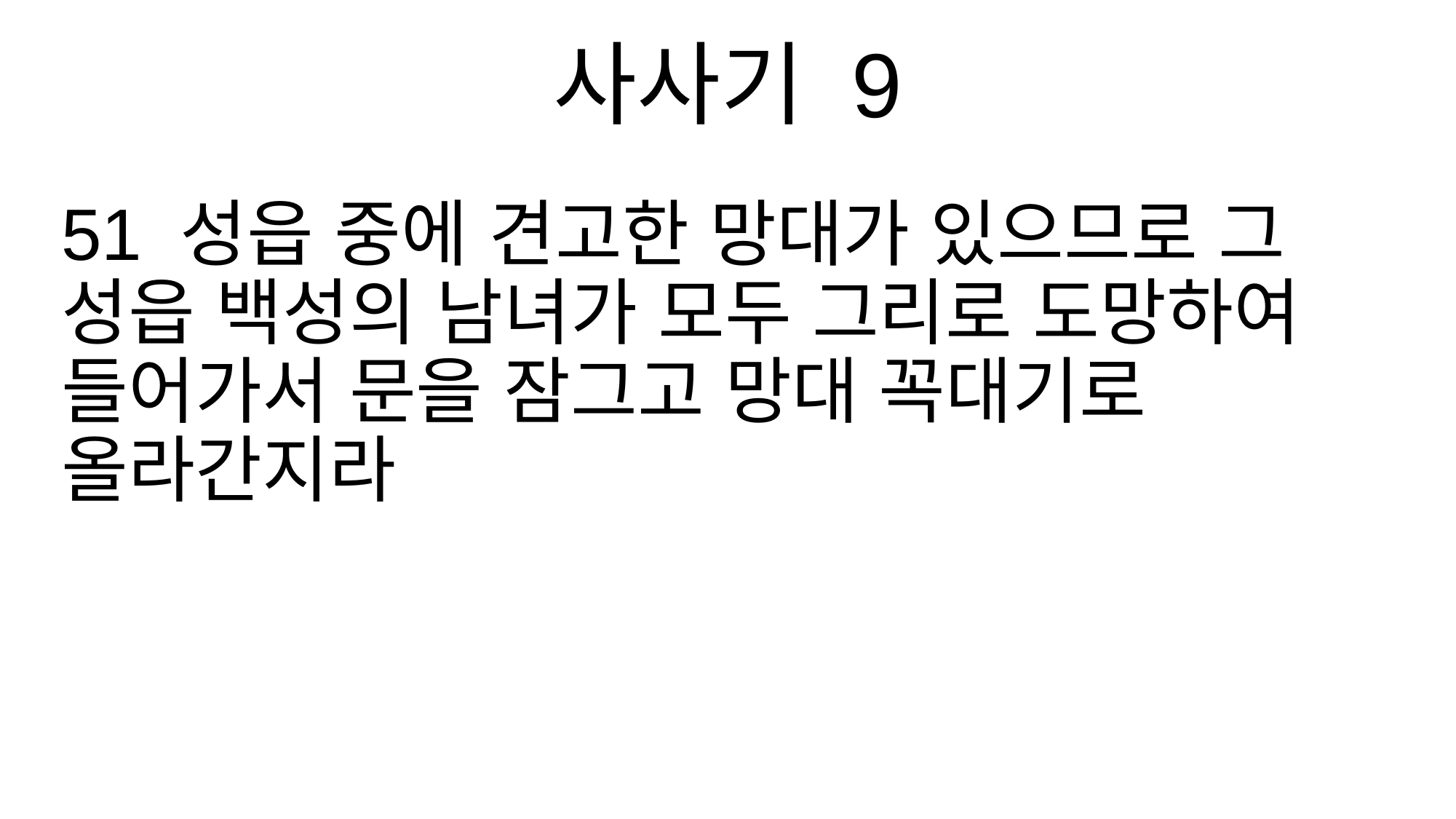

사사기 9
51 성읍 중에 견고한 망대가 있으므로 그 성읍 백성의 남녀가 모두 그리로 도망하여 들어가서 문을 잠그고 망대 꼭대기로 올라간지라